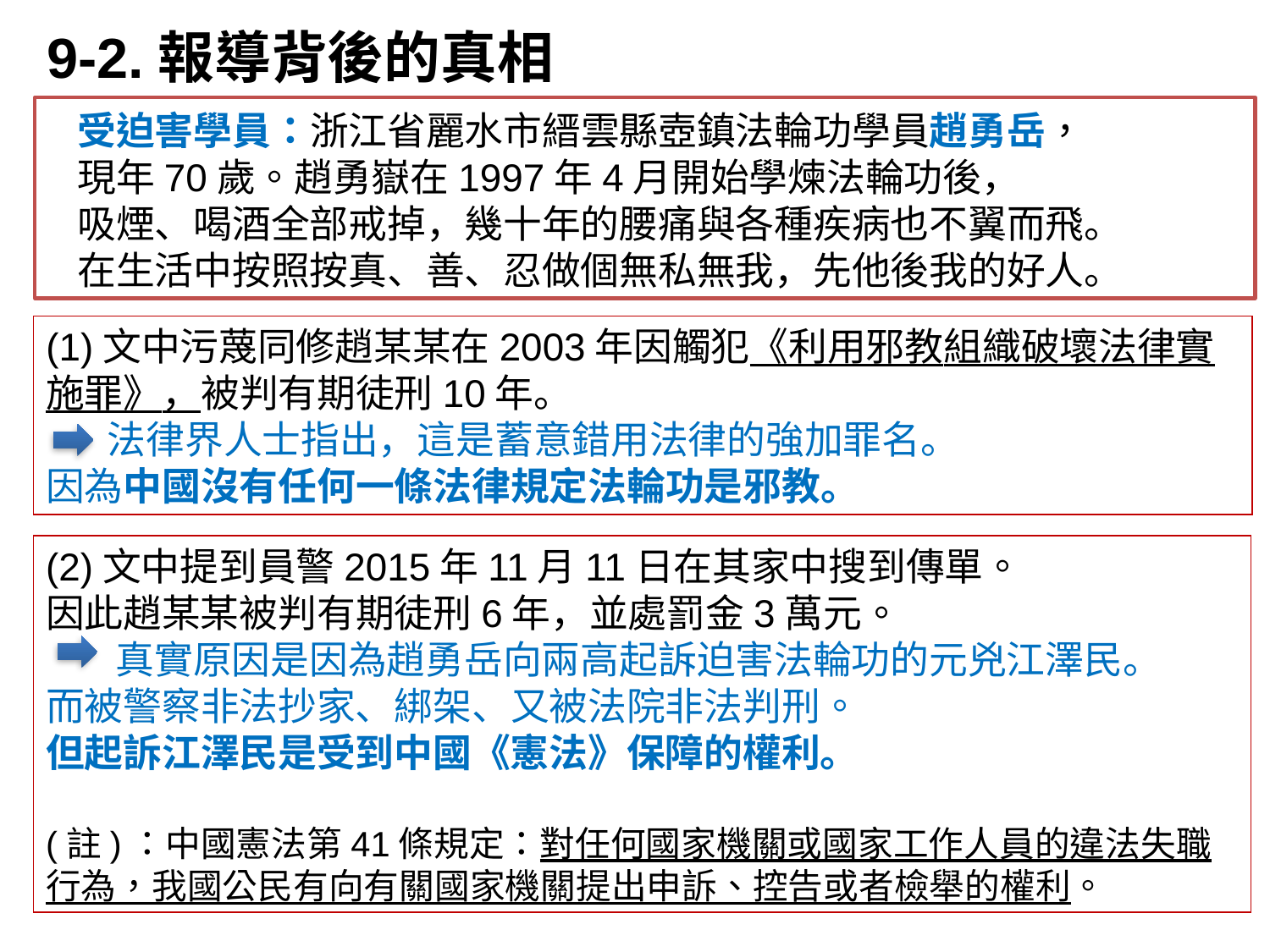

9-2.報導背後的真相

受迫害學員：浙江省麗水市縉雲縣壺鎮法輪功學員趙勇岳，
現年70歲。趙勇嶽在1997年4月開始學煉法輪功後，
吸煙、喝酒全部戒掉，幾十年的腰痛與各種疾病也不翼而飛。
在生活中按照按真、善、忍做個無私無我，先他後我的好人。
(1)文中污蔑同修趙某某在2003年因觸犯《利用邪教組織破壞法律實施罪》，被判有期徒刑10年。
      法律界人士指出，這是蓄意錯用法律的強加罪名。
因為中國沒有任何一條法律規定法輪功是邪教。

(2)文中提到員警2015年11月11日在其家中搜到傳單。
因此趙某某被判有期徒刑6年，並處罰金3萬元。
       真實原因是因為趙勇岳向兩高起訴迫害法輪功的元兇江澤民。
而被警察非法抄家、綁架、又被法院非法判刑。
但起訴江澤民是受到中國《憲法》保障的權利。

(註)：中國憲法第41條規定：對任何國家機關或國家工作人員的違法失職行為，我國公民有向有關國家機關提出申訴、控告或者檢舉的權利。